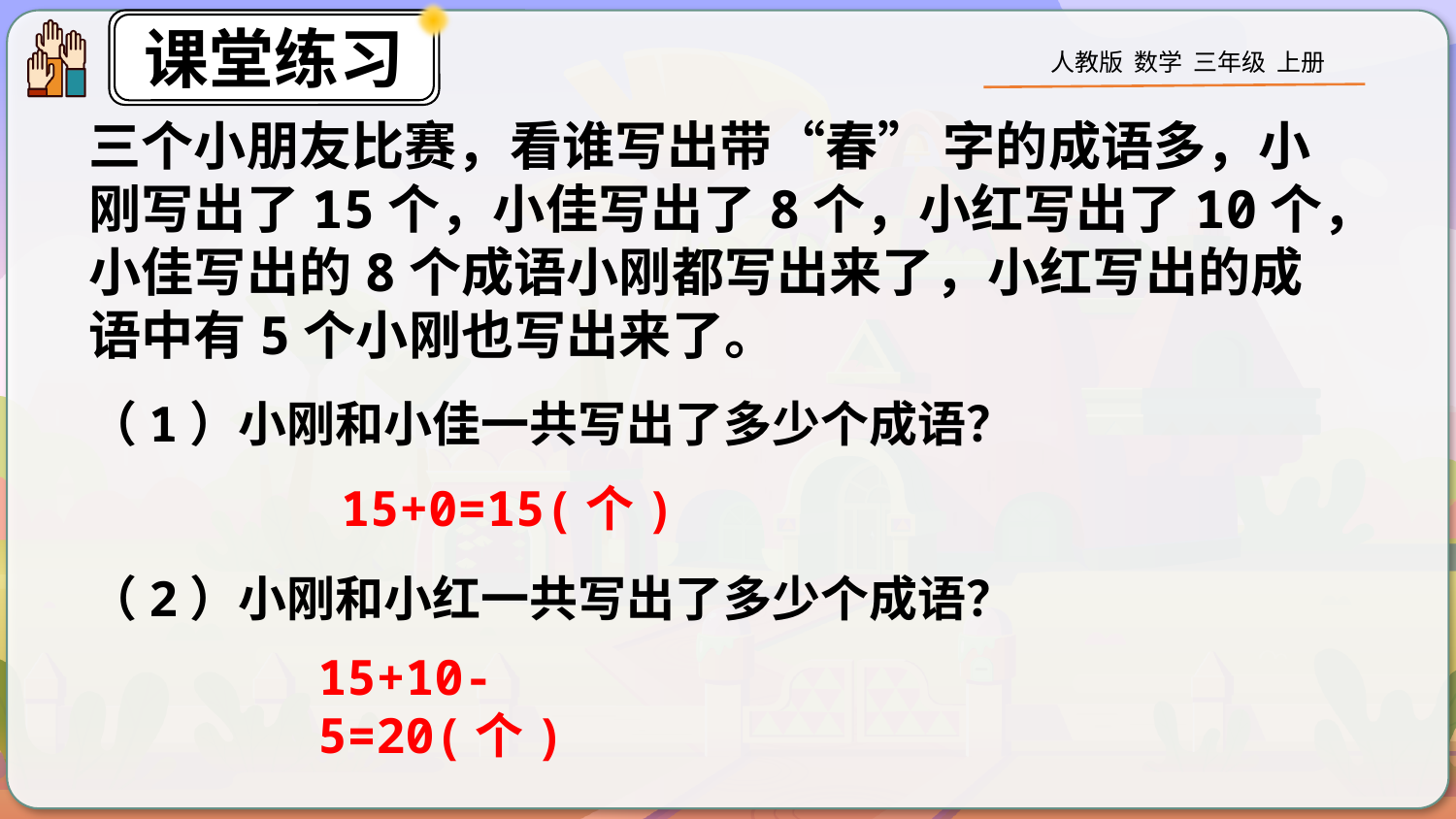

三个小朋友比赛，看谁写出带“春” 字的成语多，小刚写出了15个，小佳写出了8个，小红写出了10个，小佳写出的8个成语小刚都写出来了，小红写出的成语中有5个小刚也写出来了。
（1）小刚和小佳一共写出了多少个成语？

（2）小刚和小红一共写出了多少个成语？
15+0=15(个)
15+10-5=20(个)